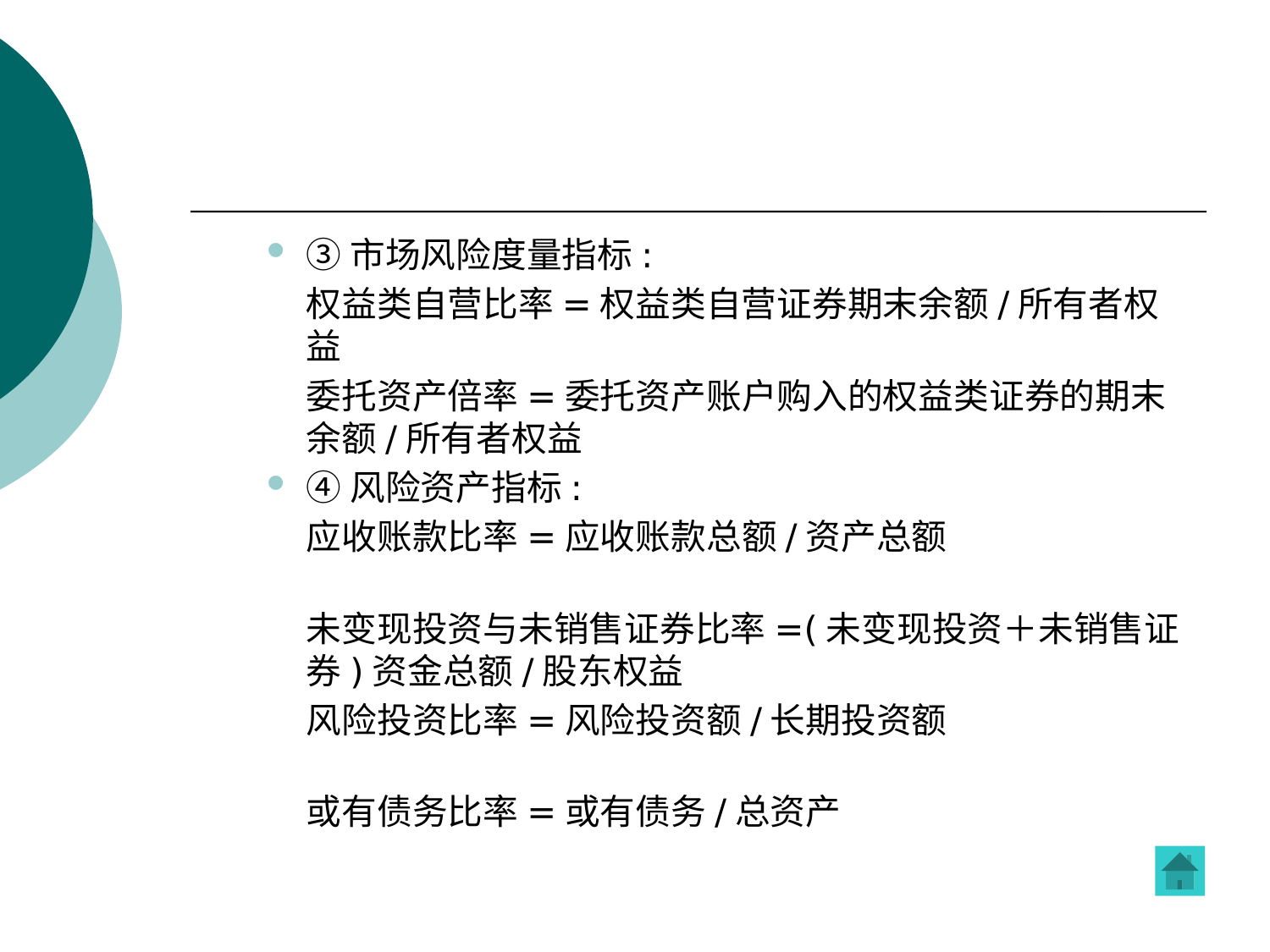

③市场风险度量指标:
    权益类自营比率=权益类自营证券期末余额/所有者权益
    委托资产倍率=委托资产账户购入的权益类证券的期末余额/所有者权益
④风险资产指标:
    应收账款比率=应收账款总额/资产总额
    未变现投资与未销售证券比率=(未变现投资＋未销售证券)资金总额/股东权益
    风险投资比率=风险投资额/长期投资额
    或有债务比率=或有债务/总资产